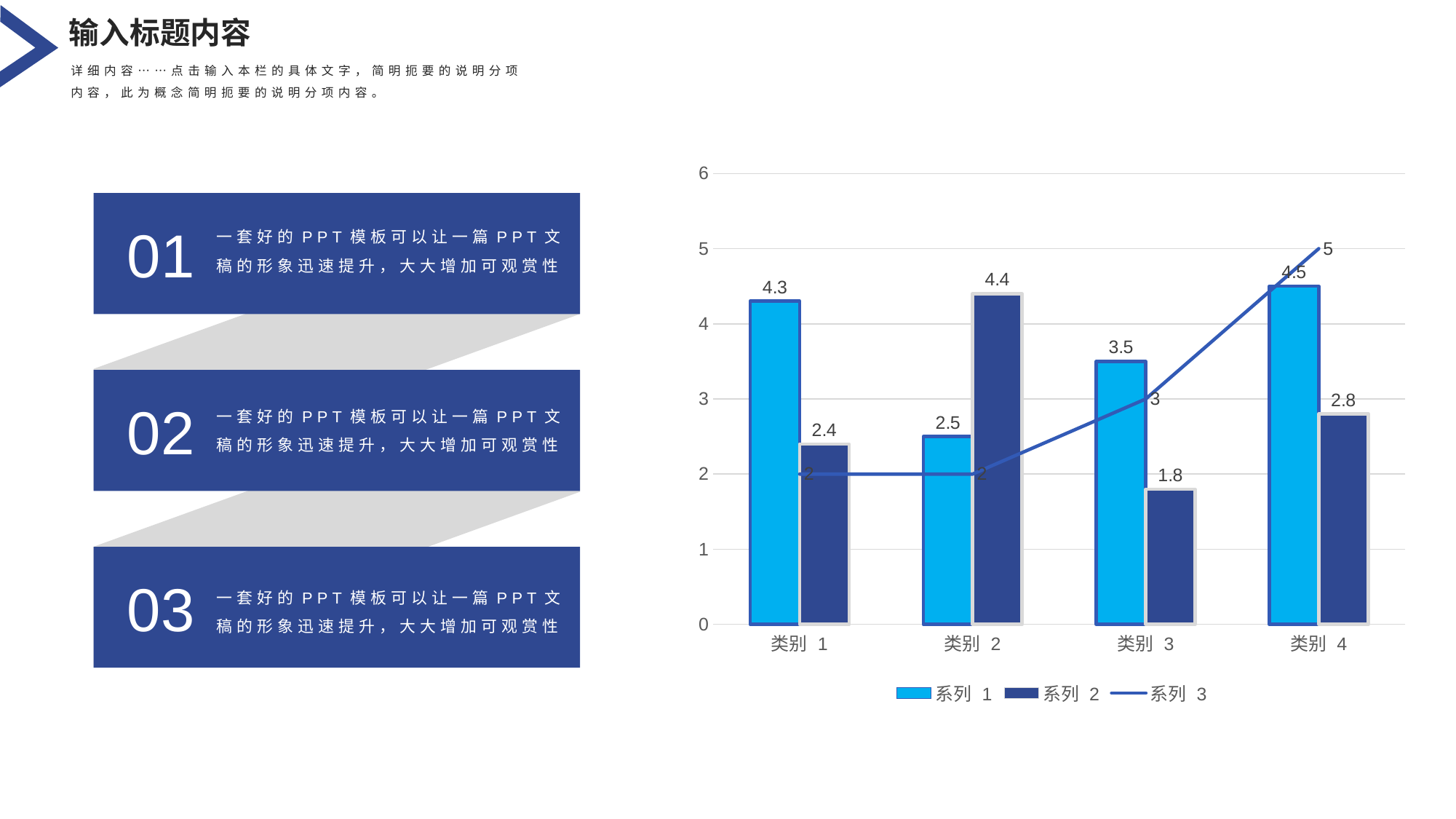

输入标题内容

详细内容……点击输入本栏的具体文字，简明扼要的说明分项内容，此为概念简明扼要的说明分项内容。

### Chart

| Category | 系列 1 | 系列 2 | 系列 3 |
|---|---|---|---|
| 类别 1 | 4.3 | 2.4 | 2.0 |
| 类别 2 | 2.5 | 4.4 | 2.0 |
| 类别 3 | 3.5 | 1.8 | 3.0 |
| 类别 4 | 4.5 | 2.8 | 5.0 |

一套好的PPT模板可以让一篇PPT文稿的形象迅速提升，大大增加可观赏性
01

一套好的PPT模板可以让一篇PPT文稿的形象迅速提升，大大增加可观赏性
02

一套好的PPT模板可以让一篇PPT文稿的形象迅速提升，大大增加可观赏性
03